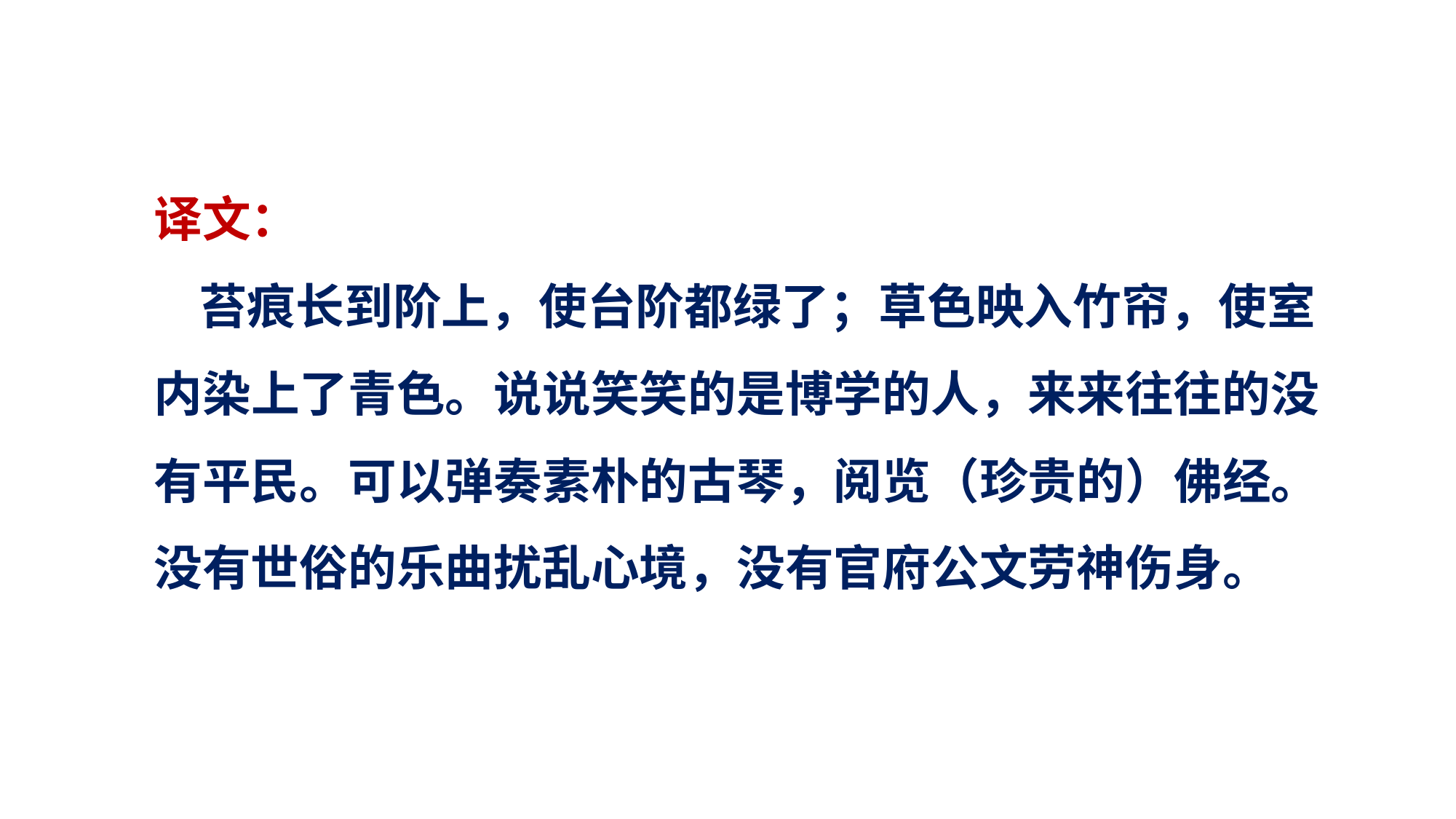

译文：
   苔痕长到阶上，使台阶都绿了；草色映入竹帘，使室内染上了青色。说说笑笑的是博学的人，来来往往的没有平民。可以弹奏素朴的古琴，阅览（珍贵的）佛经。没有世俗的乐曲扰乱心境，没有官府公文劳神伤身。